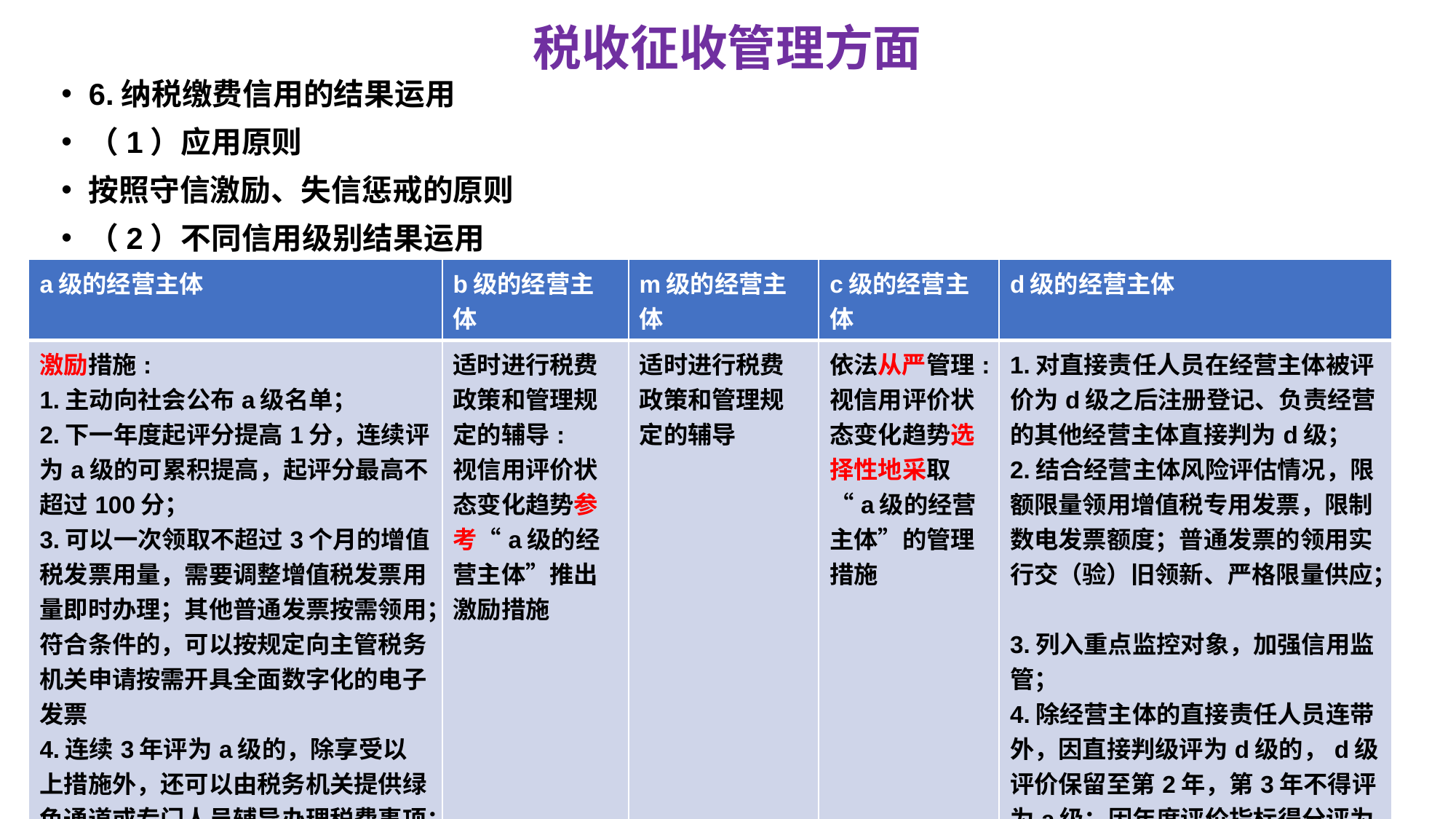

# 税收征收管理方面
6.纳税缴费信用的结果运用
（1）应用原则
按照守信激励、失信惩戒的原则
（2）不同信用级别结果运用

| a级的经营主体 | b级的经营主体 | m级的经营主体 | c级的经营主体 | d级的经营主体 |
| --- | --- | --- | --- | --- |
| 激励措施: 1.主动向社会公布a级名单； 2.下一年度起评分提高1分，连续评为a级的可累积提高，起评分最高不超过100分； 3.可以一次领取不超过3个月的增值税发票用量，需要调整增值税发票用量即时办理；其他普通发票按需领用；符合条件的，可以按规定向主管税务机关申请按需开具全面数字化的电子发票 4.连续3年评为a级的，除享受以上措施外，还可以由税务机关提供绿色通道或专门人员辅导办理税费事项； 5.税务机关与相关部门实施的联合激励措施，以及结合实际情况采取的其他激励措施。 | 适时进行税费政策和管理规定的辅导: 视信用评价状态变化趋势参考“a级的经营主体”推出激励措施 | 适时进行税费政策和管理规定的辅导 | 依法从严管理: 视信用评价状态变化趋势选择性地采取“a级的经营主体”的管理措施 | 1.对直接责任人员在经营主体被评价为d级之后注册登记、负责经营的其他经营主体直接判为d级； 2.结合经营主体风险评估情况，限额限量领用增值税专用发票，限制数电发票额度；普通发票的领用实行交（验）旧领新、严格限量供应； 3.列入重点监控对象，加强信用监管； 4.除经营主体的直接责任人员连带外，因直接判级评为d级的，d级评价保留至第2年，第3年不得评为a级；因年度评价指标得分评为d级的，次年评价时加扣11分； 5.依法依规将d级评价结果提供相关部门，并结合实际情况采取其他严格管理措施。 |